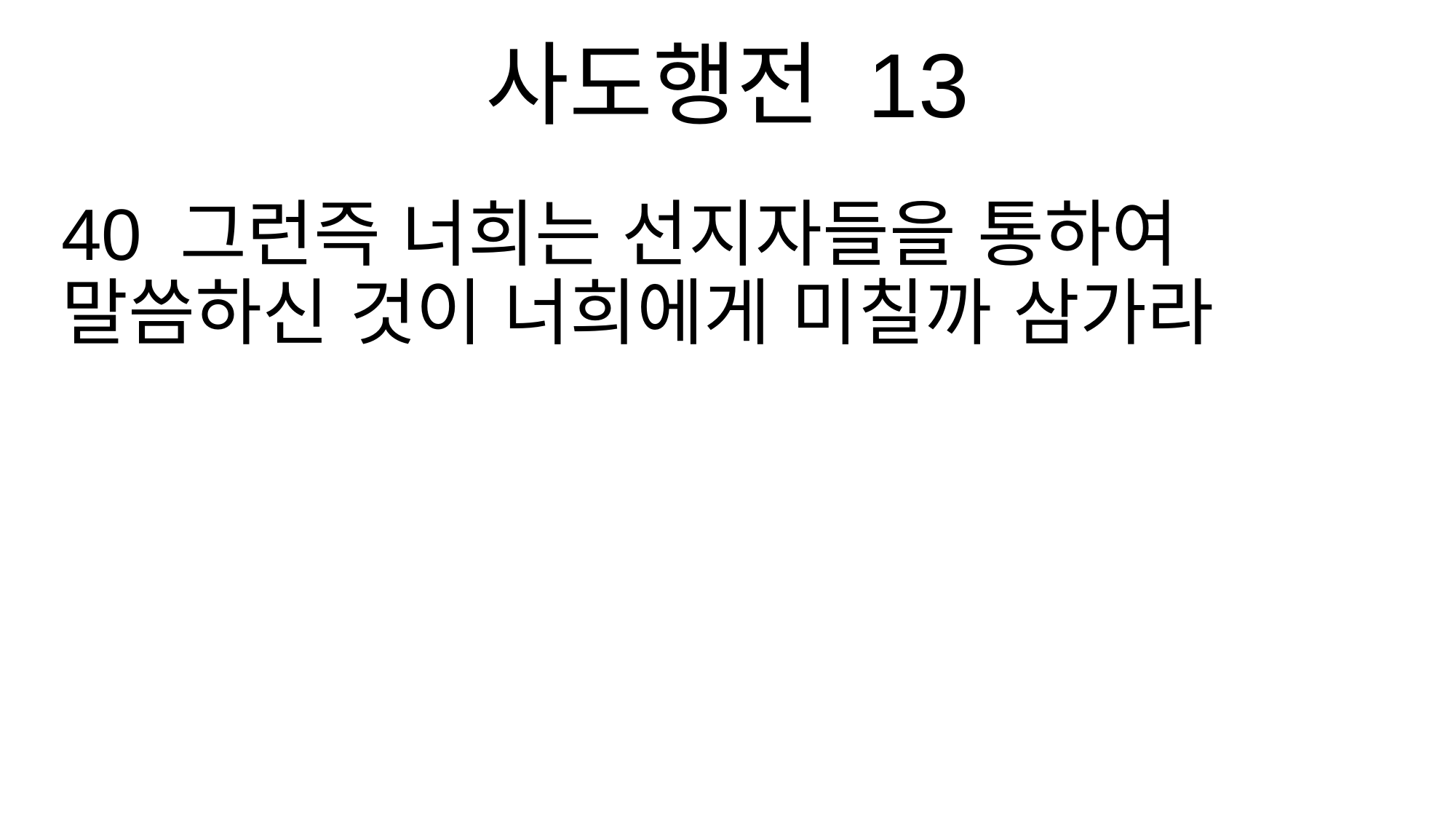

사도행전 13
40 그런즉 너희는 선지자들을 통하여 말씀하신 것이 너희에게 미칠까 삼가라